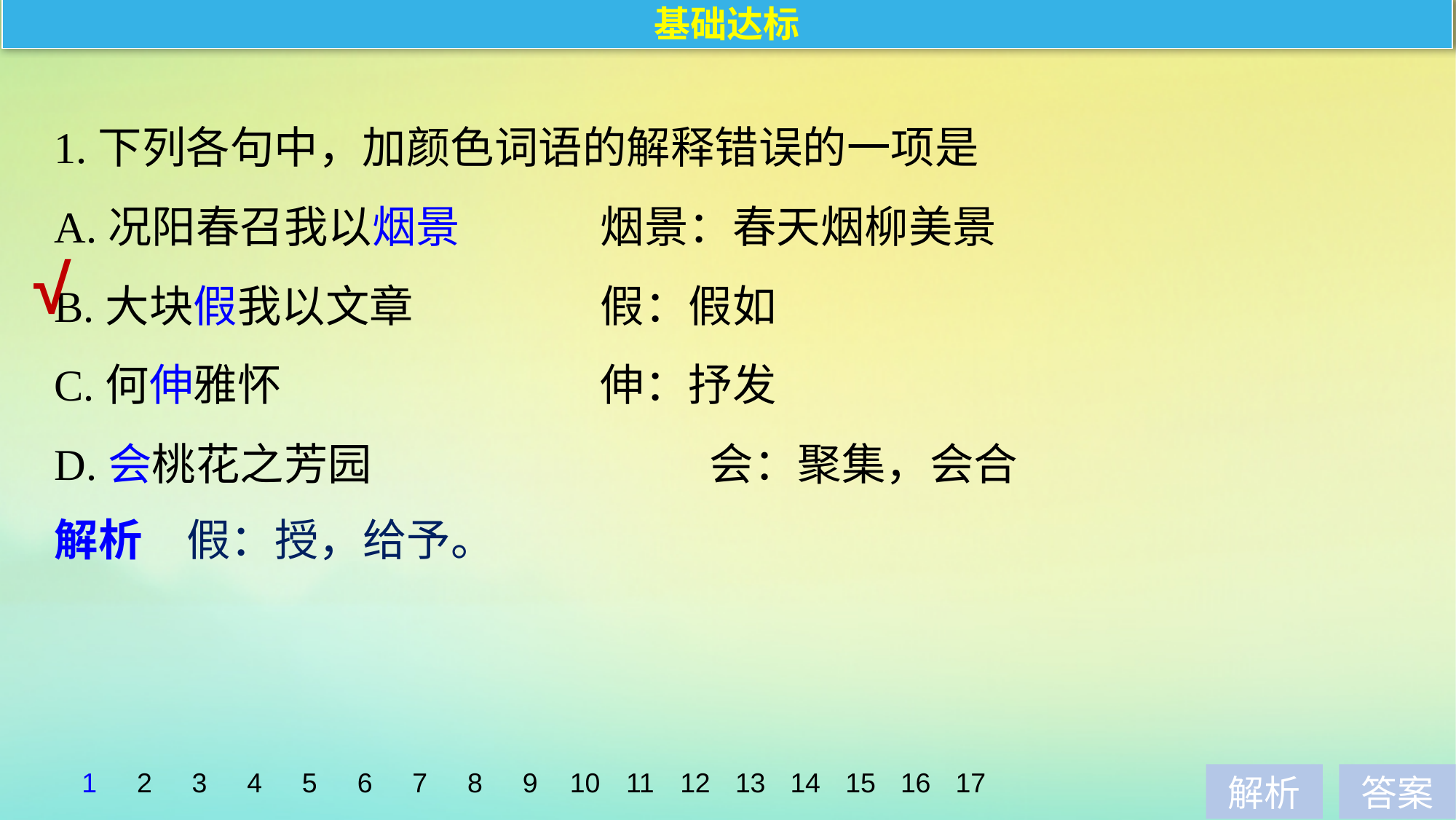

基础达标
1.下列各句中，加颜色词语的解释错误的一项是
A.况阳春召我以烟景　　　	烟景：春天烟柳美景
B.大块假我以文章  		假：假如
C.何伸雅怀  			伸：抒发
D.会桃花之芳园  			会：聚集，会合
√
解析　假：授，给予。
1
2
3
4
5
6
7
8
9
10
11
12
13
14
15
16
17
解析
答案